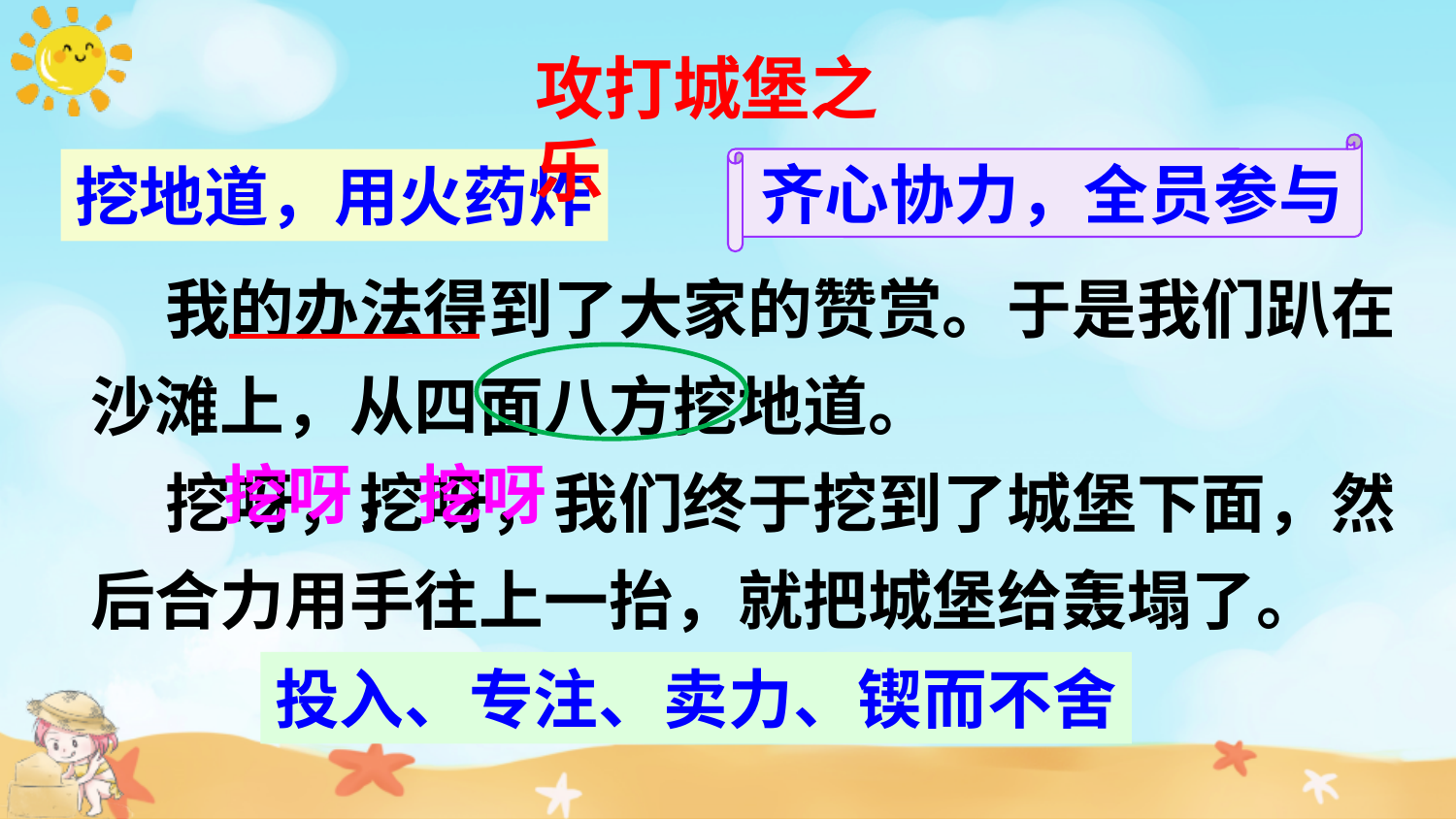

攻打城堡之乐

齐心协力，全员参与
挖地道，用火药炸
    我的办法得到了大家的赞赏。于是我们趴在沙滩上，从四面八方挖地道。
    挖呀，挖呀，我们终于挖到了城堡下面，然后合力用手往上一抬，就把城堡给轰塌了。

挖呀，挖呀
投入、专注、卖力、锲而不舍